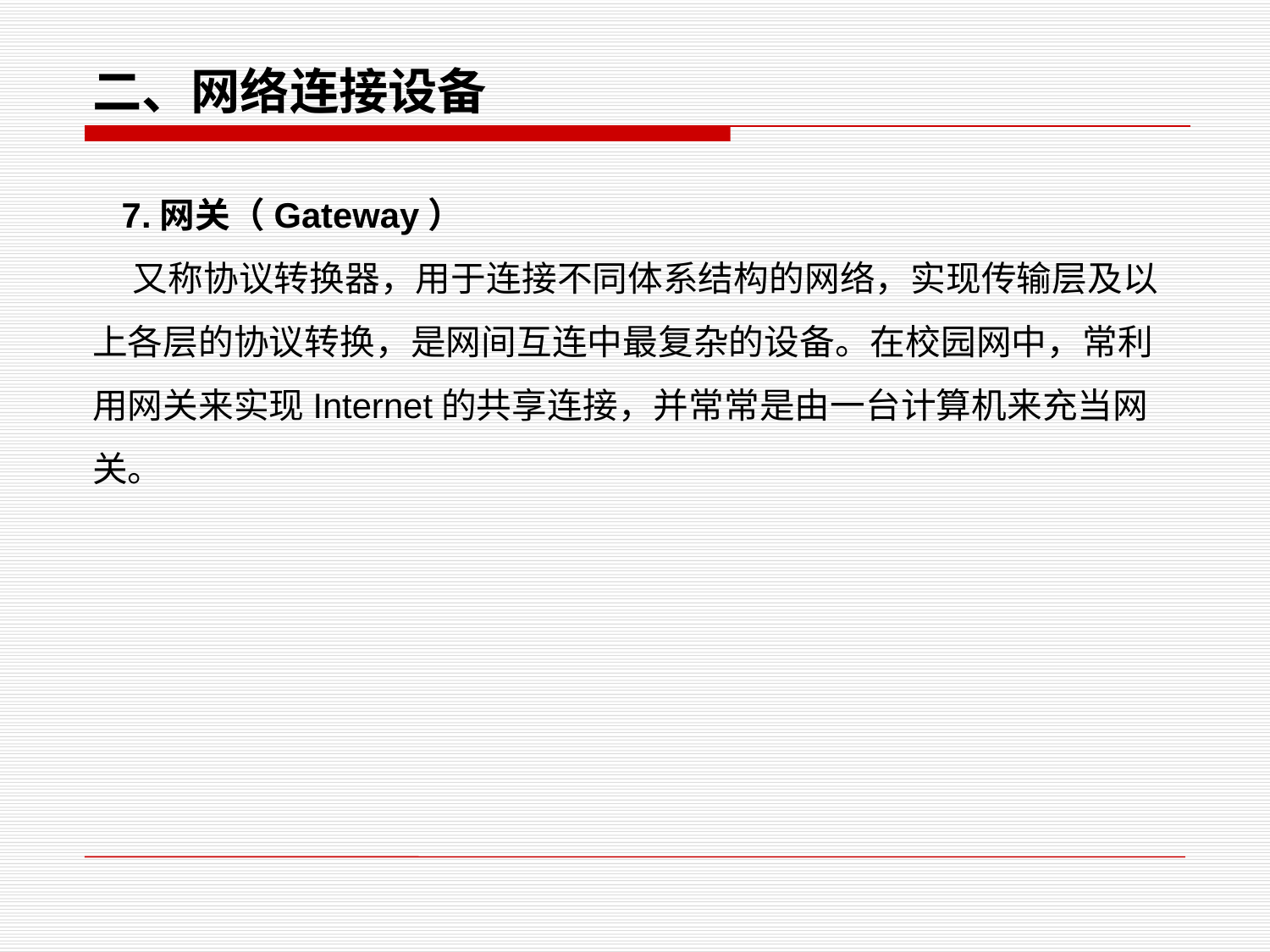

二、网络连接设备
   7.网关（Gateway）
    又称协议转换器，用于连接不同体系结构的网络，实现传输层及以上各层的协议转换，是网间互连中最复杂的设备。在校园网中，常利用网关来实现Internet的共享连接，并常常是由一台计算机来充当网关。
11